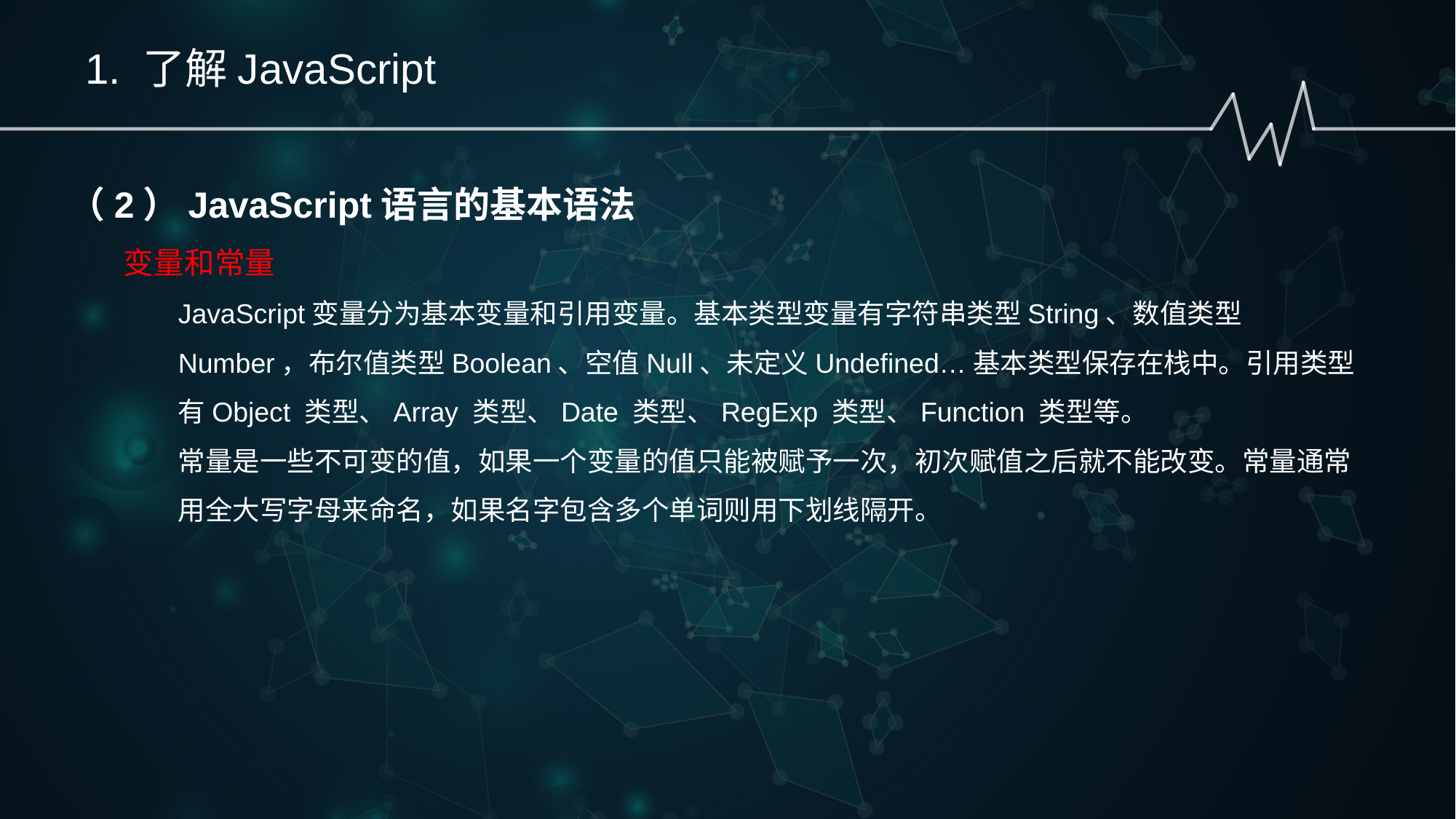

1. 了解JavaScript
（2）JavaScript语言的基本语法
变量和常量
JavaScript变量分为基本变量和引用变量。基本类型变量有字符串类型String、数值类型Number，布尔值类型Boolean、空值Null、未定义Undefined…基本类型保存在栈中。引用类型有Object 类型、Array 类型、Date 类型、RegExp 类型、Function 类型等。
常量是一些不可变的值，如果一个变量的值只能被赋予一次，初次赋值之后就不能改变。常量通常用全大写字母来命名，如果名字包含多个单词则用下划线隔开。